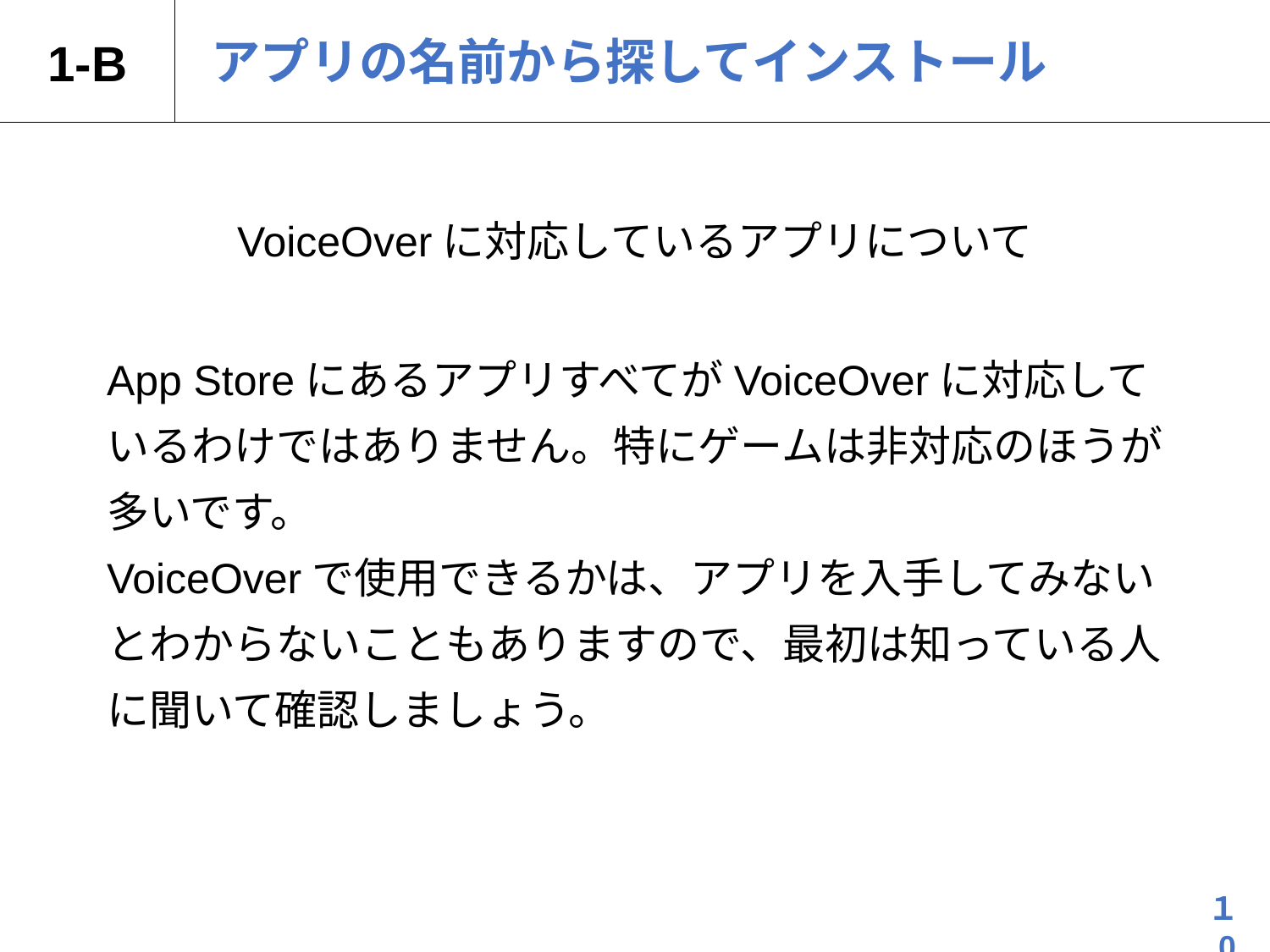

# 1-B
アプリの名前から探してインストール
VoiceOverに対応しているアプリについて
App StoreにあるアプリすべてがVoiceOverに対応しているわけではありません。特にゲームは非対応のほうが多いです。
VoiceOverで使用できるかは、アプリを入手してみないとわからないこともありますので、最初は知っている人に聞いて確認しましょう。
１0